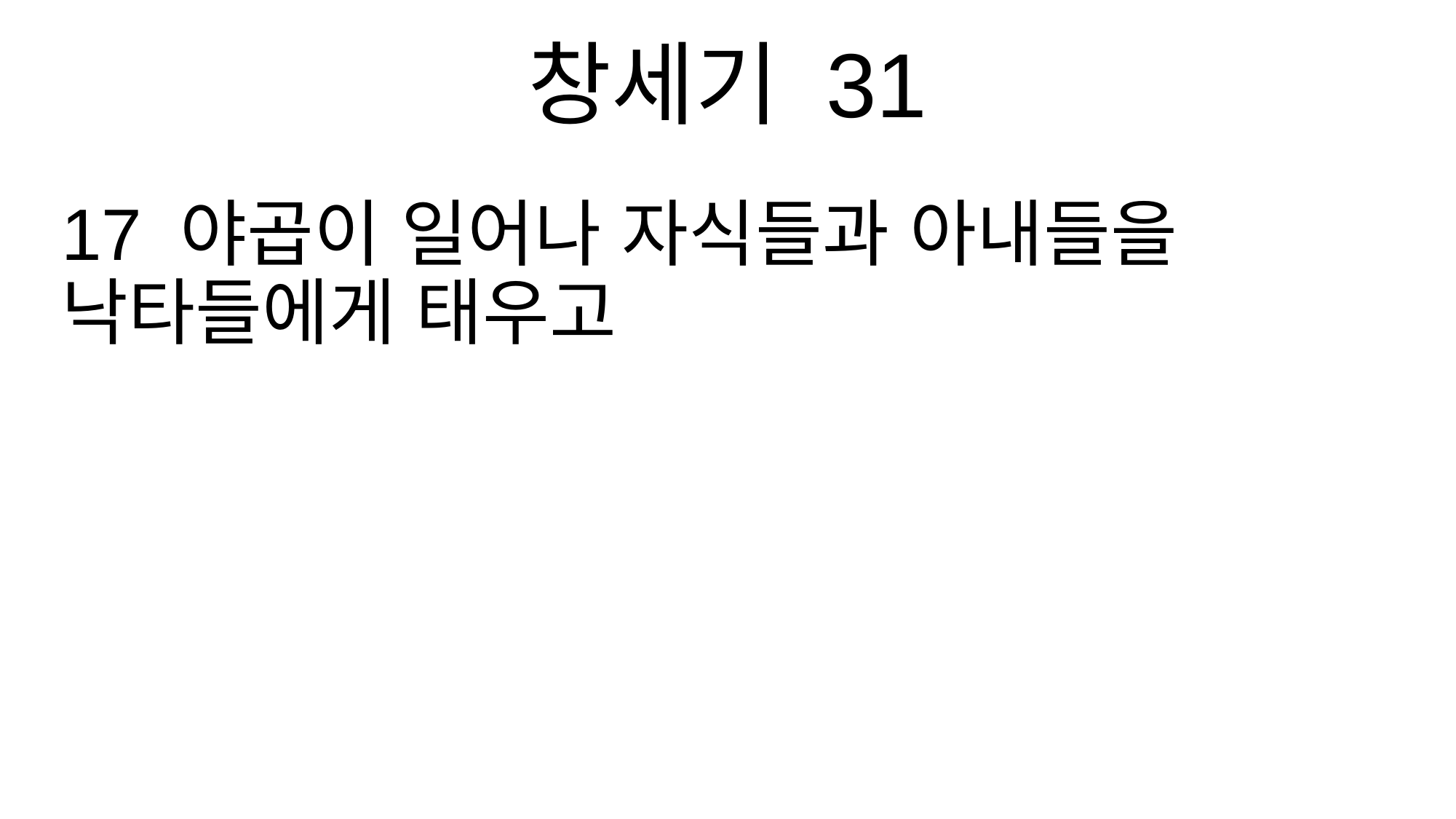

창세기 31
17 야곱이 일어나 자식들과 아내들을 낙타들에게 태우고